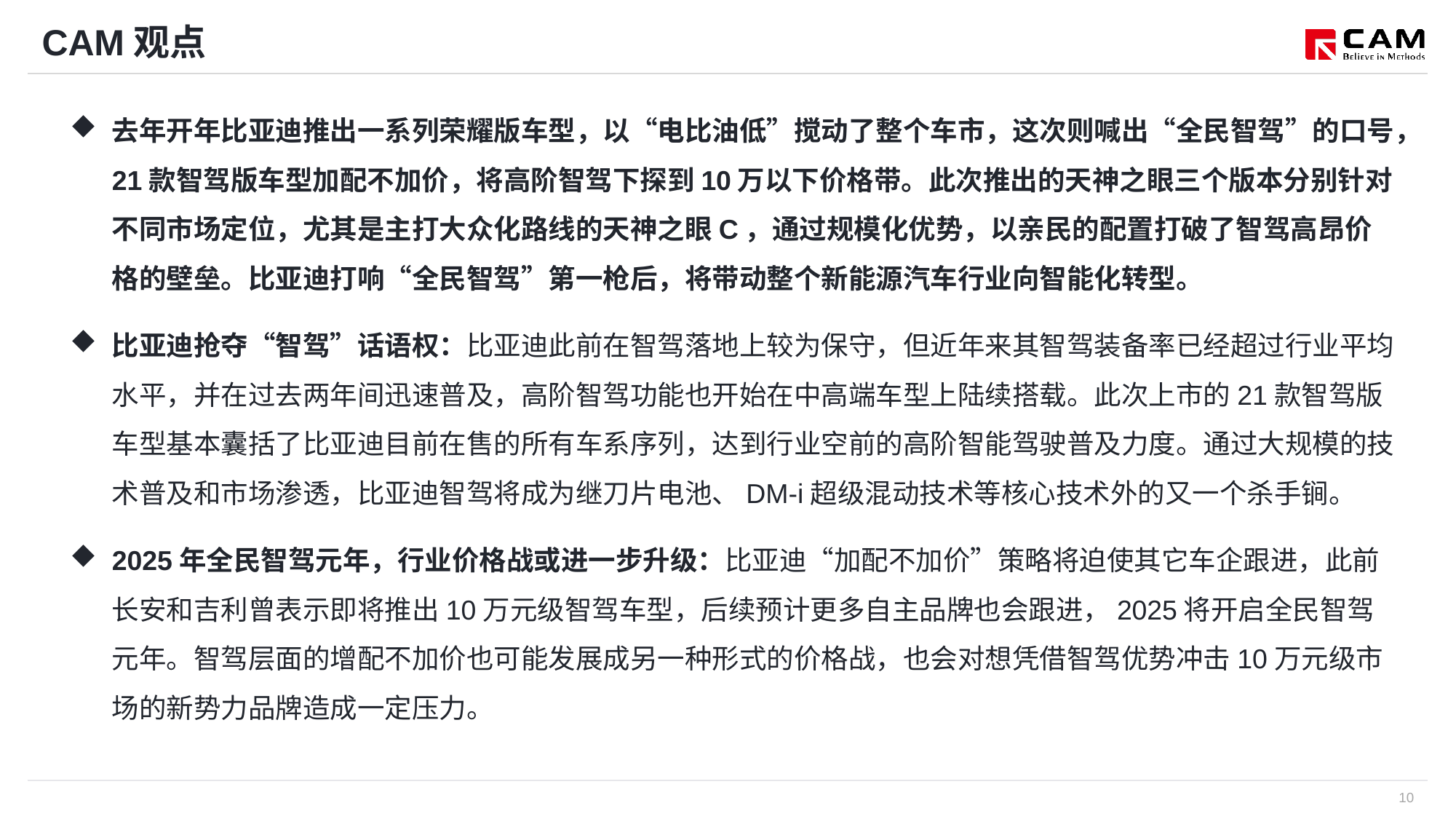

# CAM观点
去年开年比亚迪推出一系列荣耀版车型，以“电比油低”搅动了整个车市，这次则喊出“全民智驾”的口号，21款智驾版车型加配不加价，将高阶智驾下探到10万以下价格带。此次推出的天神之眼三个版本分别针对不同市场定位，尤其是主打大众化路线的天神之眼C，通过规模化优势，以亲民的配置打破了智驾高昂价格的壁垒。比亚迪打响“全民智驾”第一枪后，将带动整个新能源汽车行业向智能化转型。
比亚迪抢夺“智驾”话语权：比亚迪此前在智驾落地上较为保守，但近年来其智驾装备率已经超过行业平均水平，并在过去两年间迅速普及，高阶智驾功能也开始在中高端车型上陆续搭载。此次上市的21款智驾版车型基本囊括了比亚迪目前在售的所有车系序列，达到行业空前的高阶智能驾驶普及力度。通过大规模的技术普及和市场渗透，比亚迪智驾将成为继刀片电池、DM-i超级混动技术等核心技术外的又一个杀手锏。
2025年全民智驾元年，行业价格战或进一步升级：比亚迪“加配不加价”策略将迫使其它车企跟进，此前长安和吉利曾表示即将推出10万元级智驾车型，后续预计更多自主品牌也会跟进，2025将开启全民智驾元年。智驾层面的增配不加价也可能发展成另一种形式的价格战，也会对想凭借智驾优势冲击10万元级市场的新势力品牌造成一定压力。